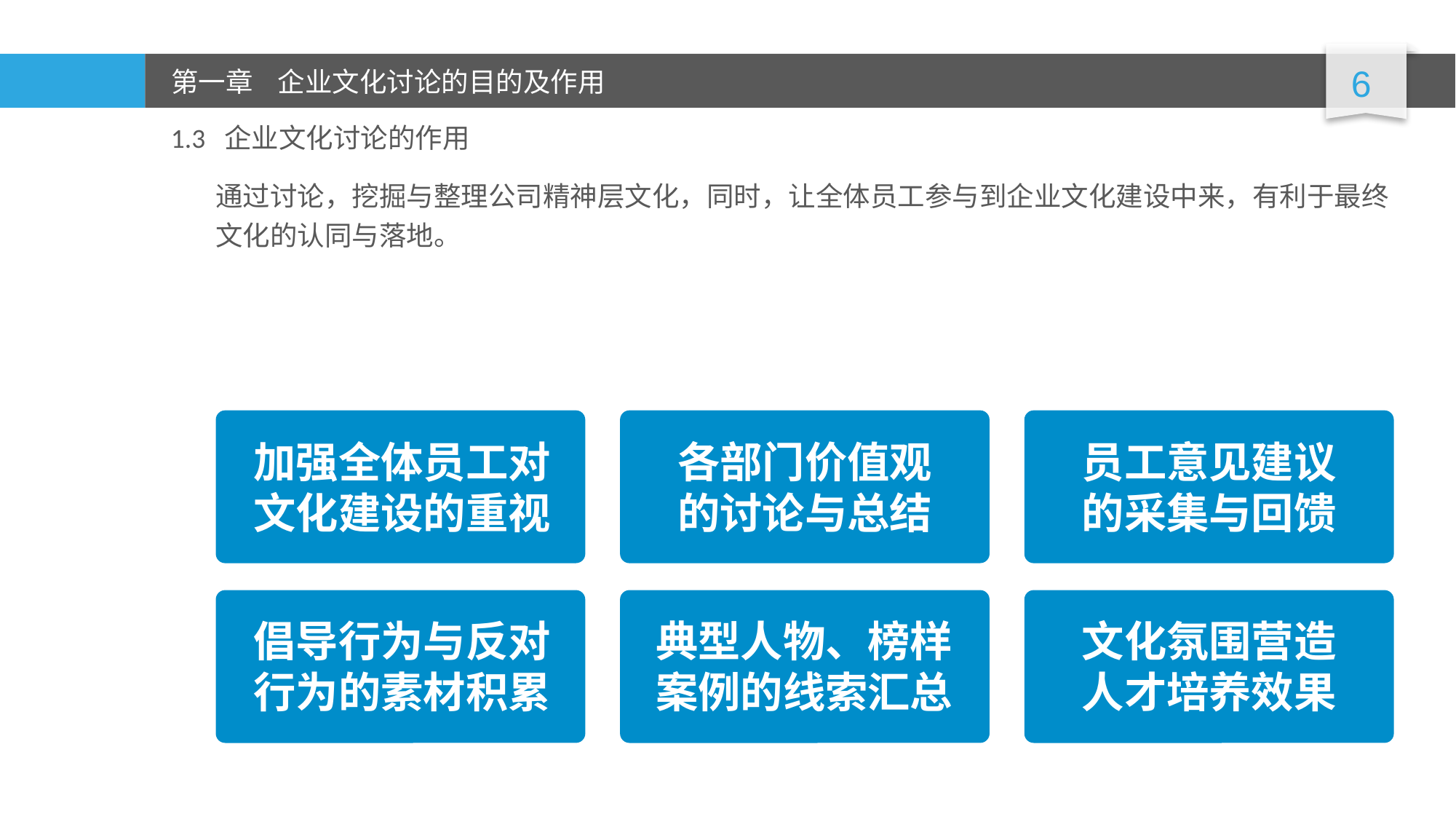

1.3  企业文化讨论的作用
通过讨论，挖掘与整理公司精神层文化，同时，让全体员工参与到企业文化建设中来，有利于最终文化的认同与落地。

加强全体员工对文化建设的重视

各部门价值观的讨论与总结

员工意见建议的采集与回馈

倡导行为与反对行为的素材积累

文化氛围营造
人才培养效果
典型人物、榜样案例的线索汇总